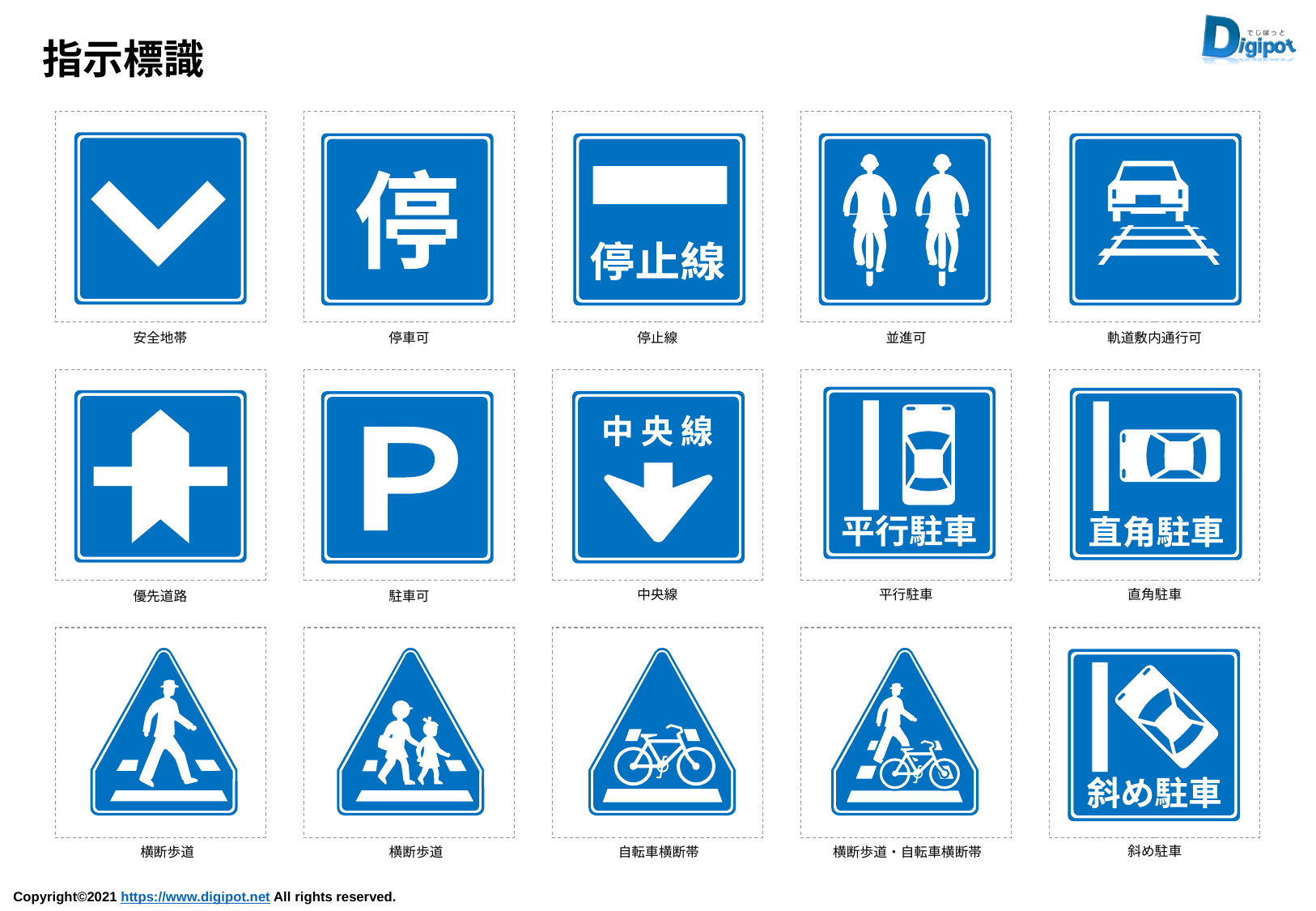

指示標識

停

停止線

安全地帯
停車可
停止線
並進可
軌道敷内通行可

平行駐車

直角駐車

中 央 線

Ｐ
中央線
平行駐車
直角駐車
優先道路
駐車可

斜め駐車
斜め駐車
横断歩道
横断歩道
自転車横断帯
横断歩道・自転車横断帯